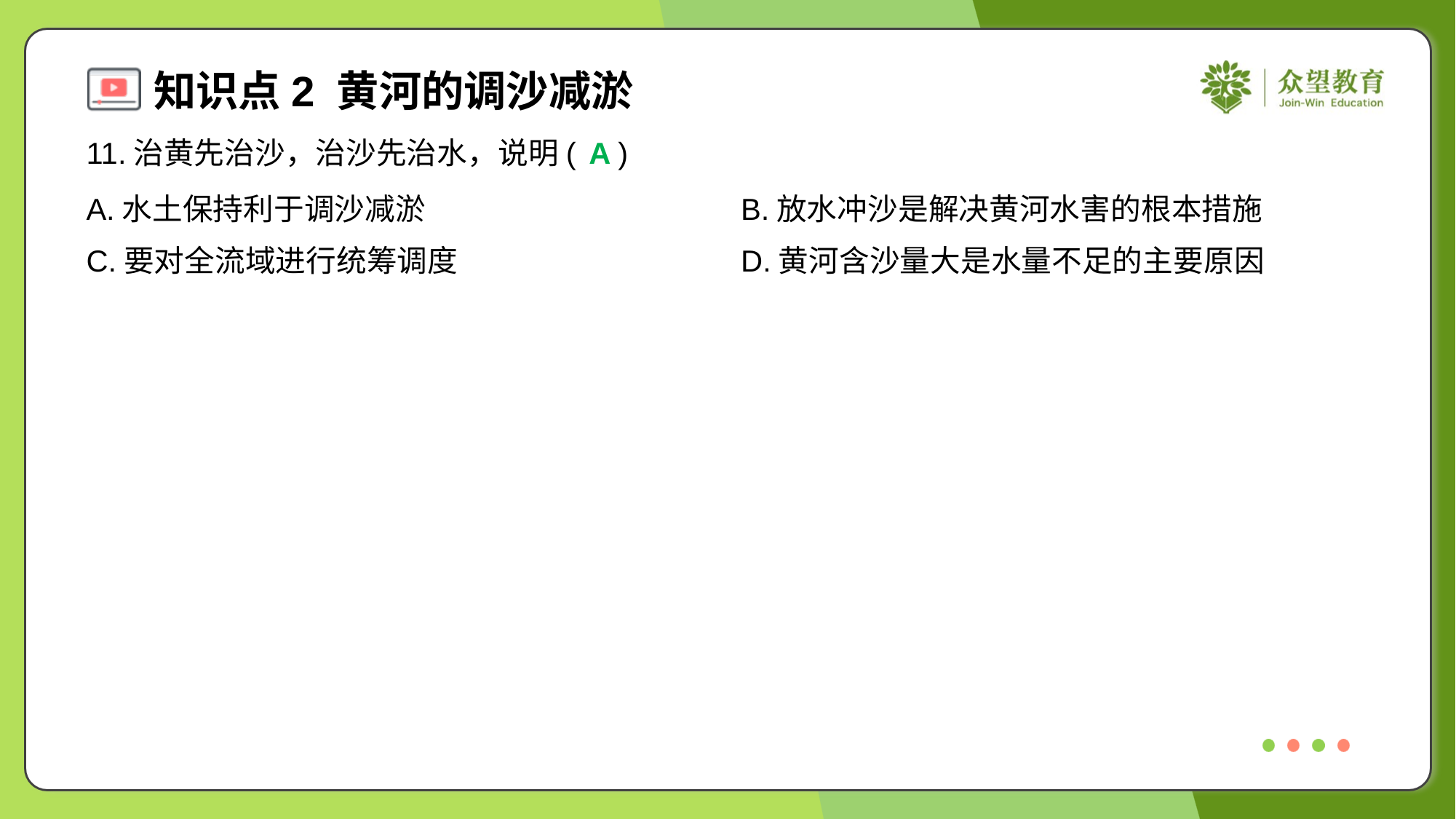

11.治黄先治沙，治沙先治水，说明(     )
A
A.水土保持利于调沙减淤	B.放水冲沙是解决黄河水害的根本措施
C.要对全流域进行统筹调度	D.黄河含沙量大是水量不足的主要原因